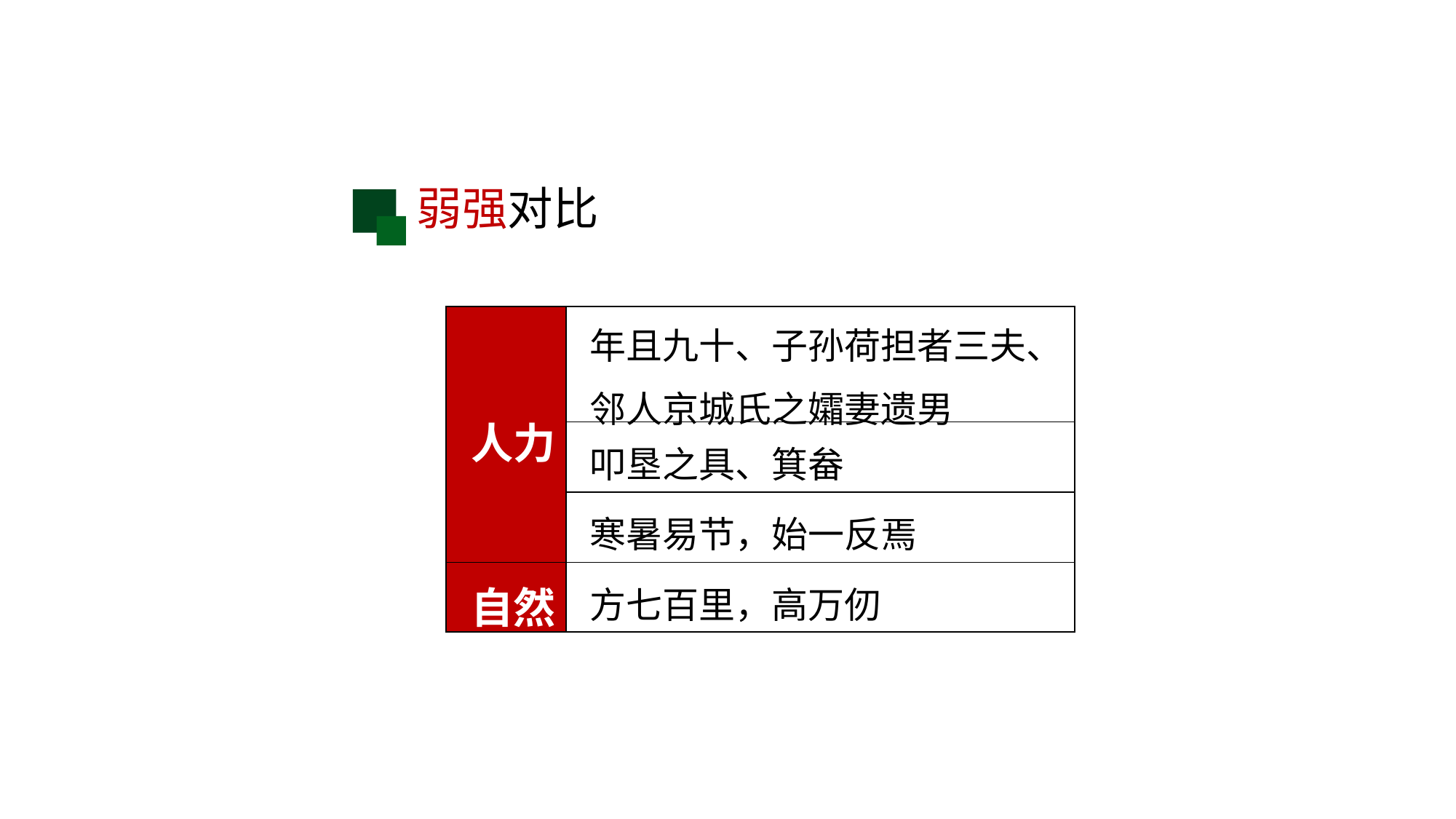

弱强对比

| 人力 | 年且九十、子孙荷担者三夫、 邻人京城氏之孀妻遗男 |
| --- | --- |
|  | 叩垦之具、箕畚 |
|  | 寒暑易节，始一反焉 |
| 自然 | 方七百里，高万仞 |